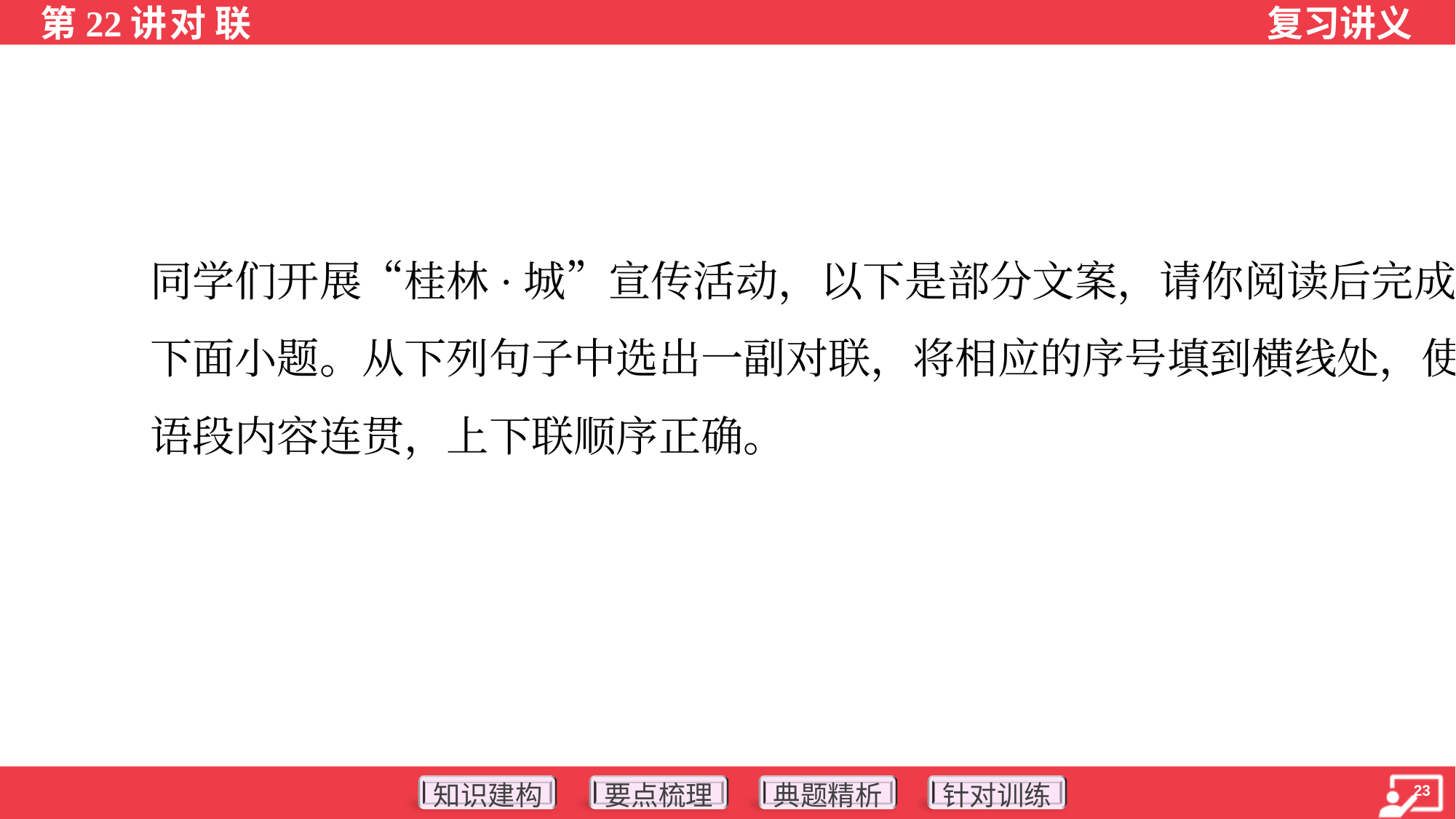

同学们开展“桂林·城”宣传活动，以下是部分文案，请你阅读后完成
下面小题。从下列句子中选出一副对联，将相应的序号填到横线处，使
语段内容连贯，上下联顺序正确。